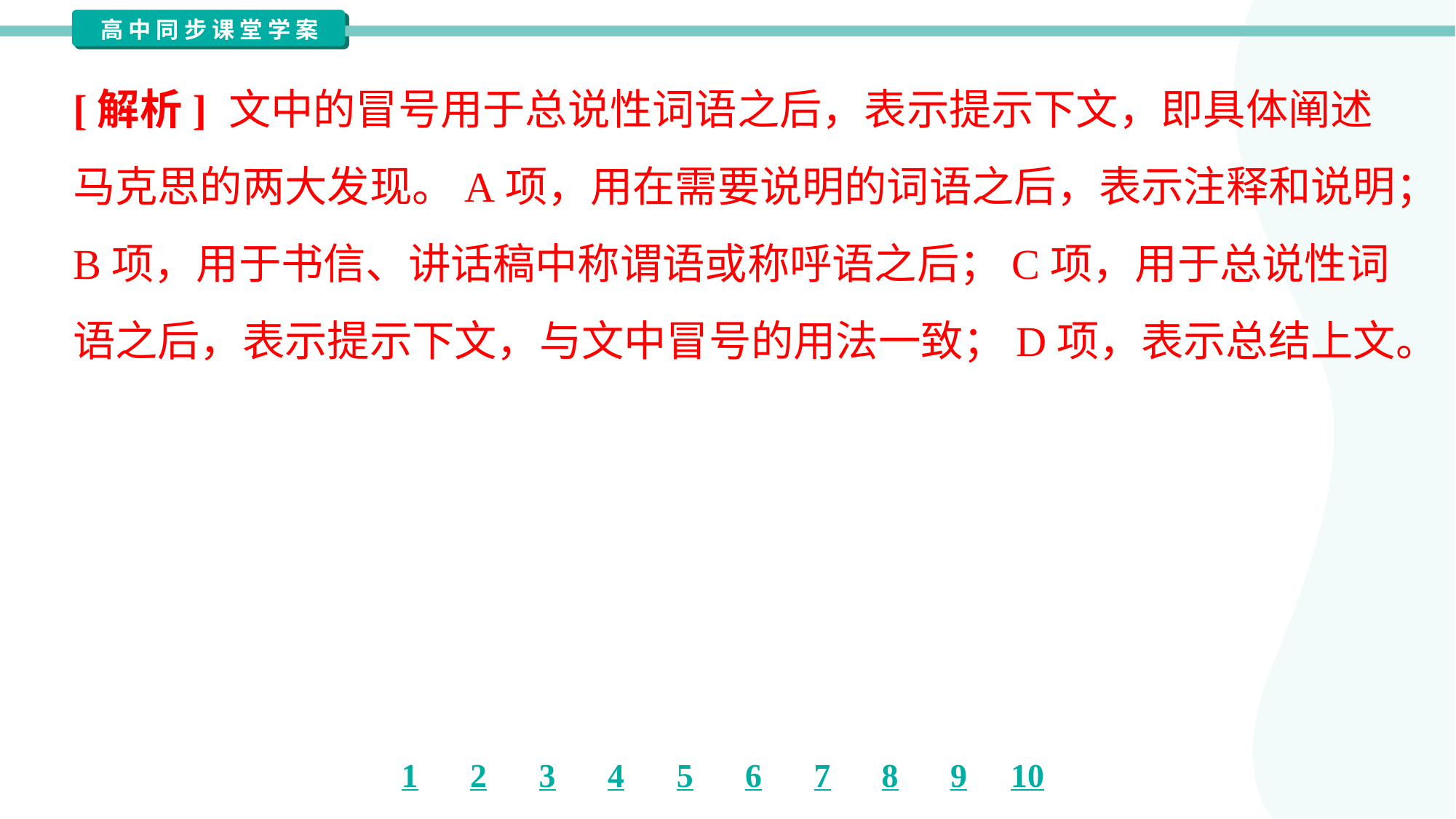

[解析] 文中的冒号用于总说性词语之后，表示提示下文，即具体阐述
马克思的两大发现。A项，用在需要说明的词语之后，表示注释和说明；
B项，用于书信、讲话稿中称谓语或称呼语之后；C项，用于总说性词
语之后，表示提示下文，与文中冒号的用法一致；D项，表示总结上文。